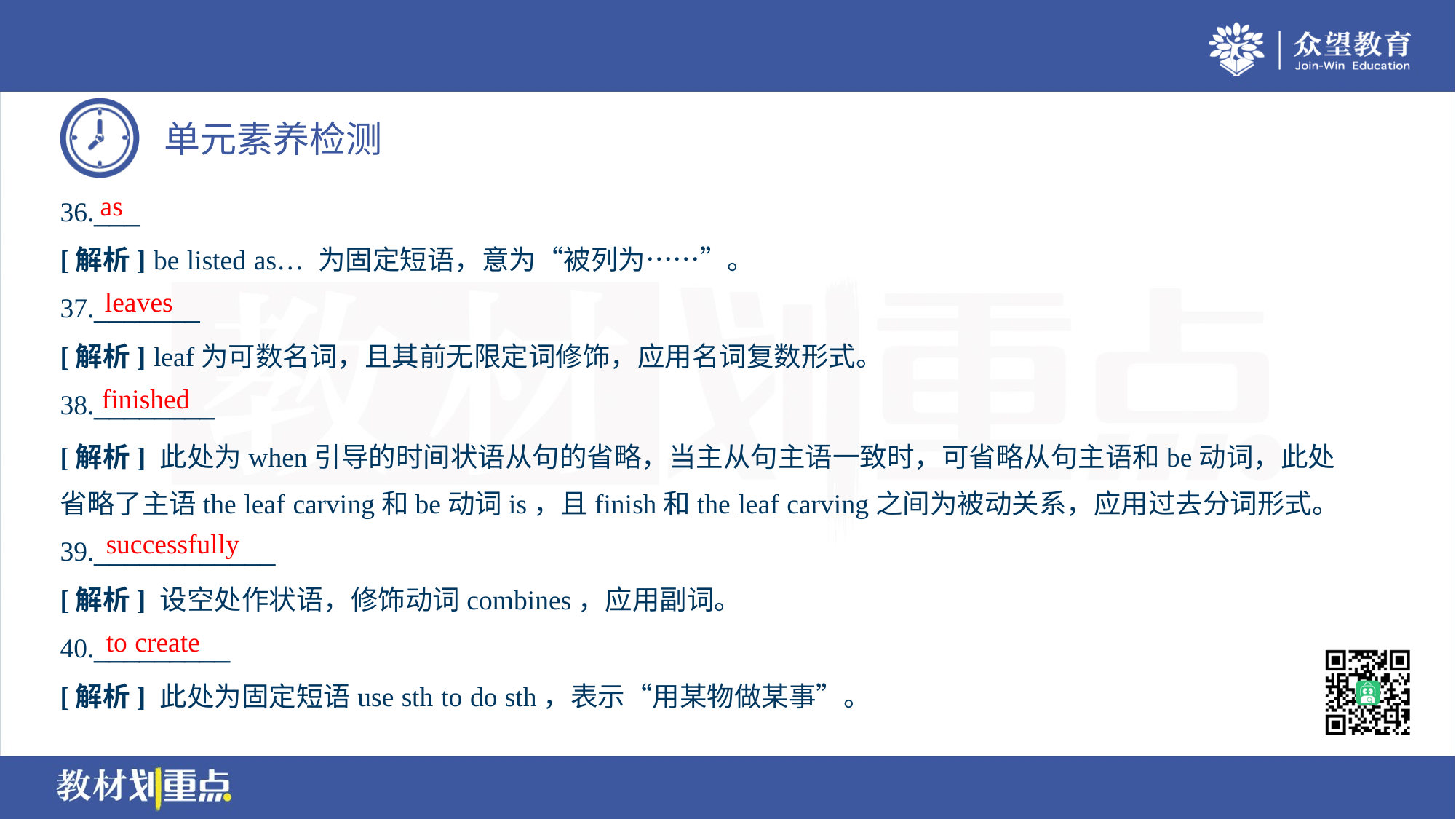

as
36.___
[解析] be listed as… 为固定短语，意为“被列为……”。
leaves
37._______
[解析] leaf为可数名词，且其前无限定词修饰，应用名词复数形式。
finished
38.________
[解析] 此处为when引导的时间状语从句的省略，当主从句主语一致时，可省略从句主语和be动词，此处
省略了主语the leaf carving和be动词is，且finish和the leaf carving之间为被动关系，应用过去分词形式。
successfully
39.____________
[解析] 设空处作状语，修饰动词combines，应用副词。
to create
40._________
[解析] 此处为固定短语use sth to do sth，表示“用某物做某事”。